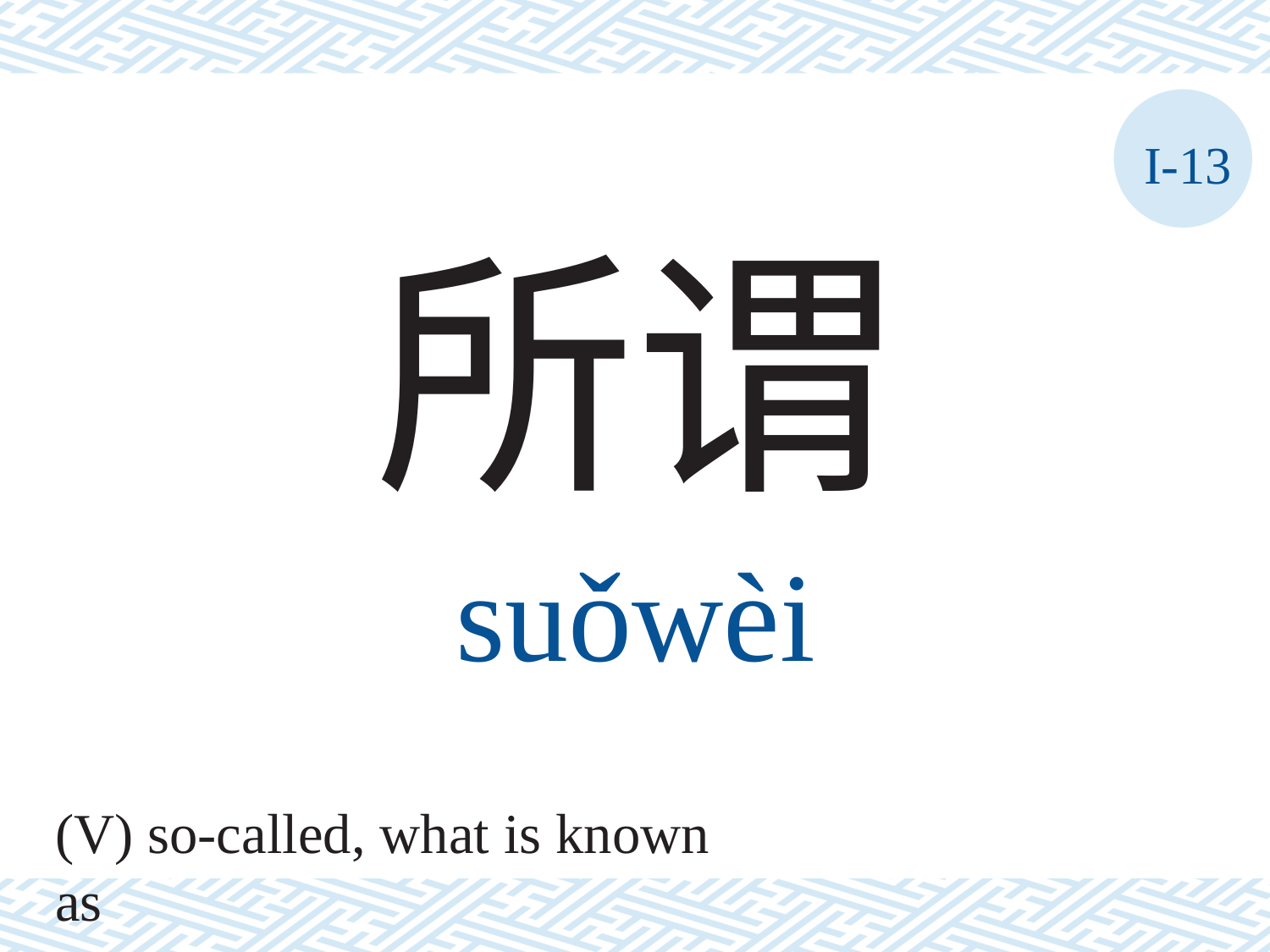

I-13
所谓
suǒwèi
(V) so-called, what is known as